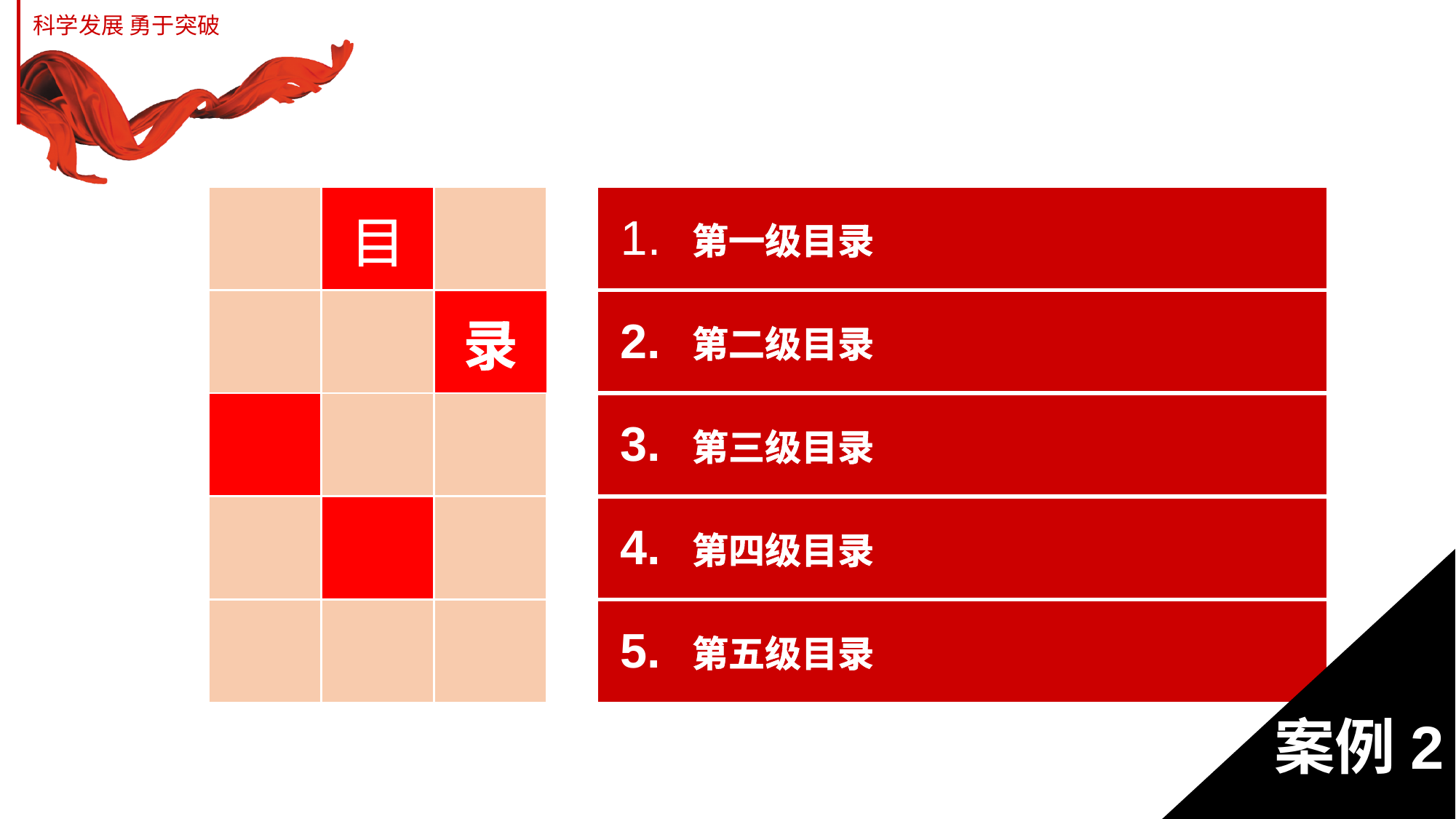

|  | 目 |  |  | 1. | 第一级目录 |
| --- | --- | --- | --- | --- | --- |
|  |  | 录 |  | 2. | 第二级目录 |
|  |  |  |  | 3. | 第三级目录 |
|  |  |  |  | 4. | 第四级目录 |
|  |  |  |  | 5. | 第五级目录 |

案例2